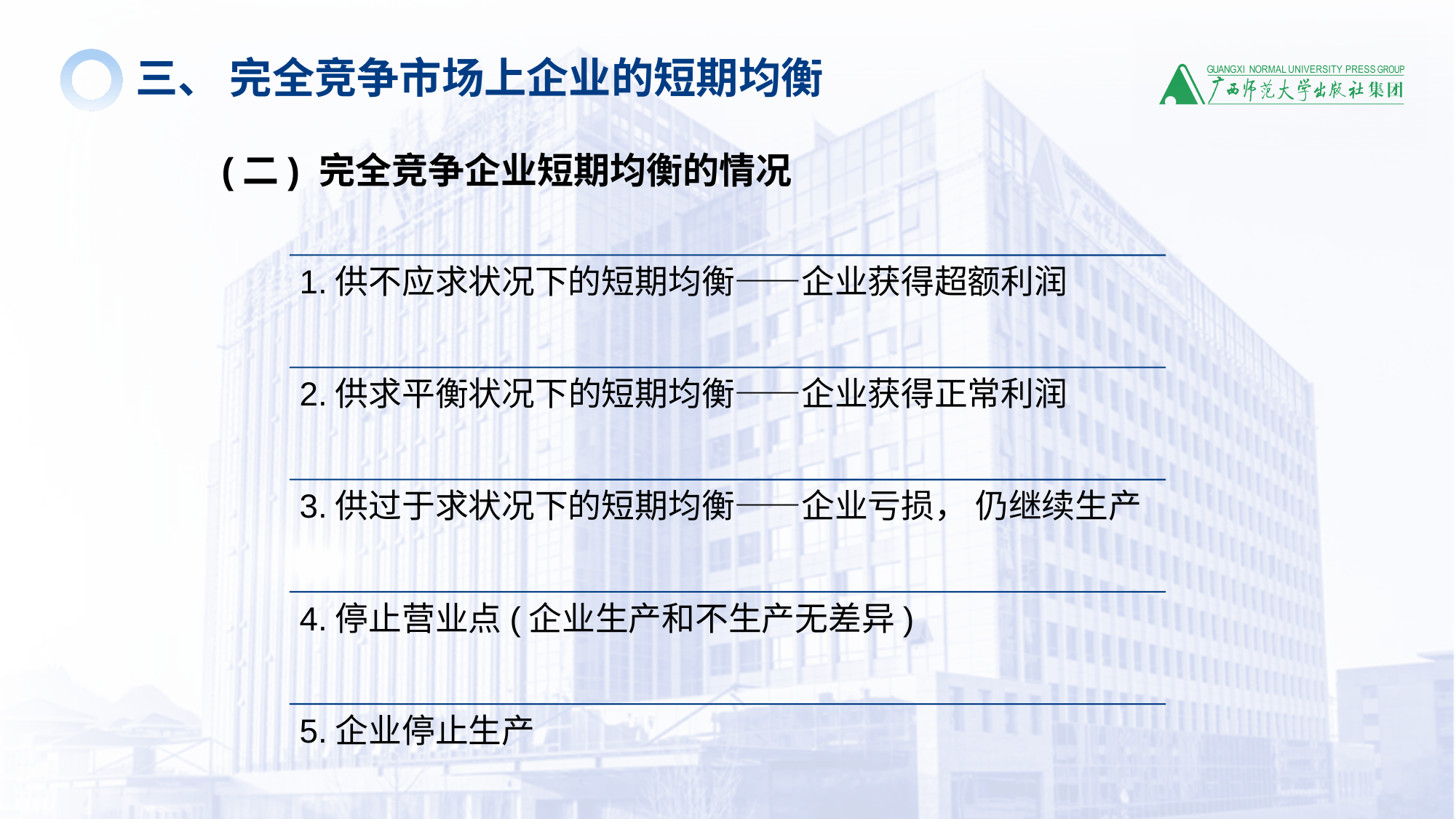

三、 完全竞争市场上企业的短期均衡

(二) 完全竞争企业短期均衡的情况
1.供不应求状况下的短期均衡——企业获得超额利润
2.供求平衡状况下的短期均衡——企业获得正常利润
3.供过于求状况下的短期均衡——企业亏损， 仍继续生产
4.停止营业点(企业生产和不生产无差异)
5.企业停止生产